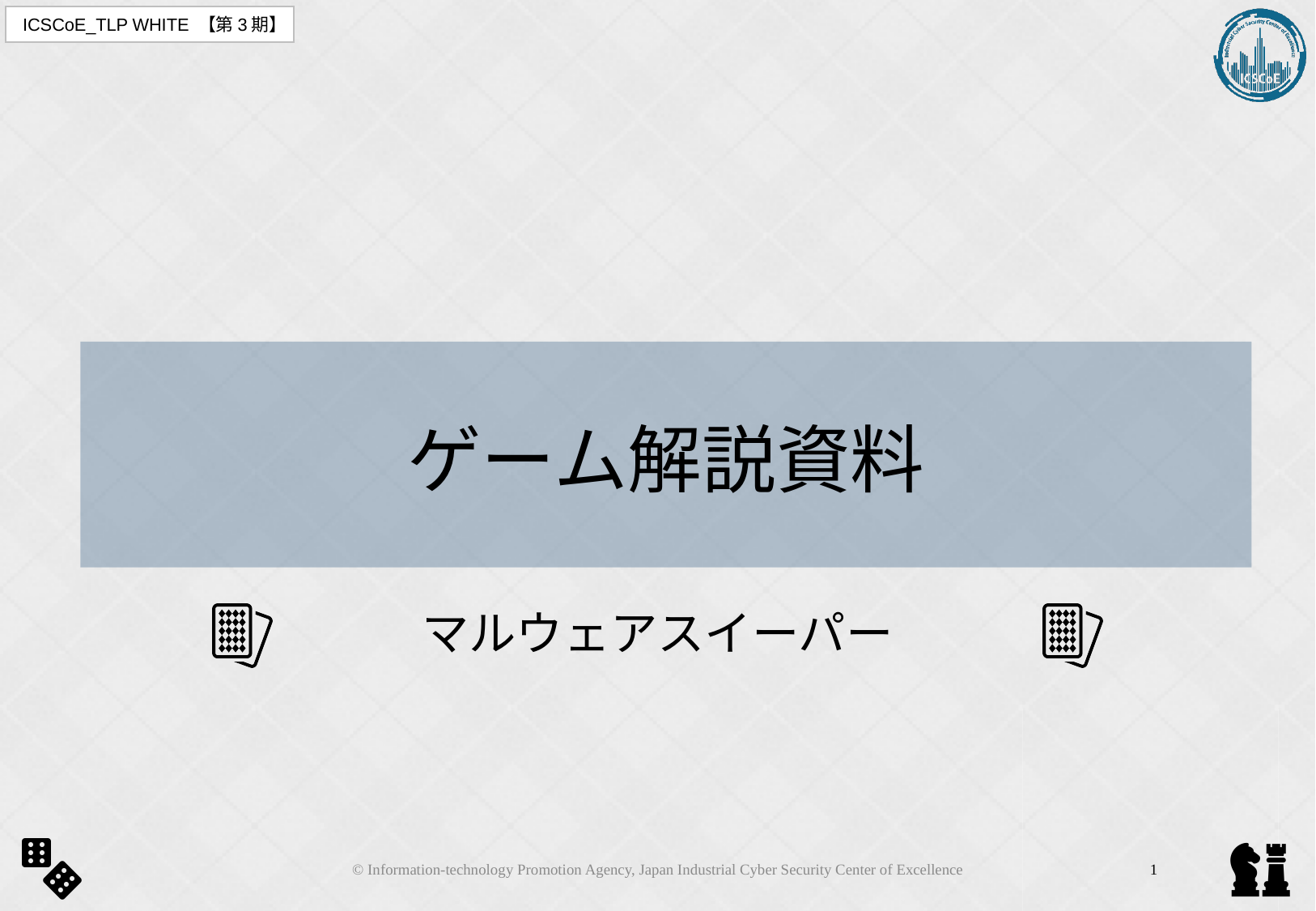

# ゲーム解説資料
マルウェアスイーパー
© Information-technology Promotion Agency, Japan Industrial Cyber Security Center of Excellence
1